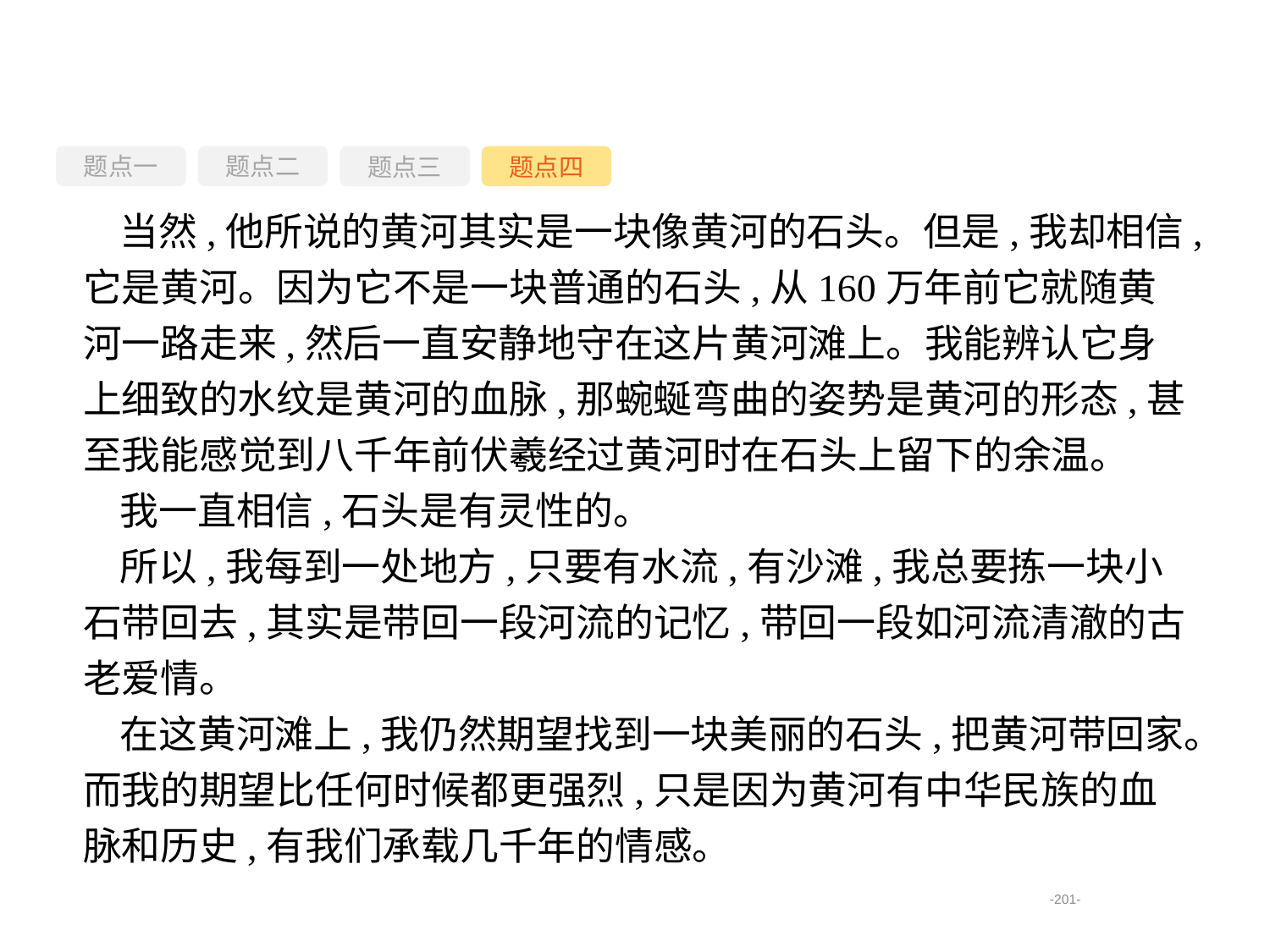

题点一
题点三
题点四
题点二
当然,他所说的黄河其实是一块像黄河的石头。但是,我却相信,它是黄河。因为它不是一块普通的石头,从160万年前它就随黄河一路走来,然后一直安静地守在这片黄河滩上。我能辨认它身上细致的水纹是黄河的血脉,那蜿蜒弯曲的姿势是黄河的形态,甚至我能感觉到八千年前伏羲经过黄河时在石头上留下的余温。
我一直相信,石头是有灵性的。
所以,我每到一处地方,只要有水流,有沙滩,我总要拣一块小石带回去,其实是带回一段河流的记忆,带回一段如河流清澈的古老爱情。
在这黄河滩上,我仍然期望找到一块美丽的石头,把黄河带回家。而我的期望比任何时候都更强烈,只是因为黄河有中华民族的血脉和历史,有我们承载几千年的情感。
-201-